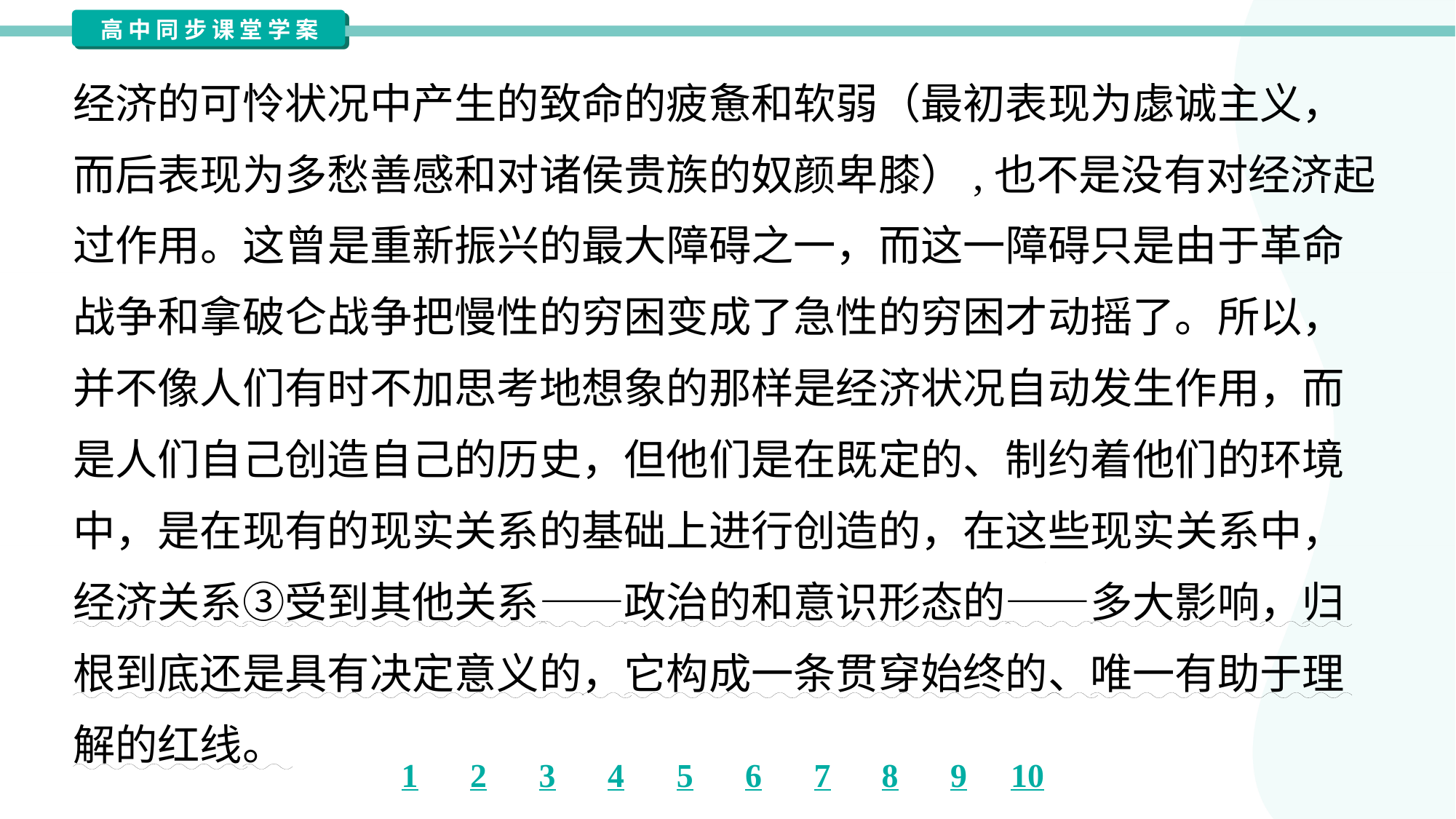

经济的可怜状况中产生的致命的疲惫和软弱（最初表现为虙诚主义，
而后表现为多愁善感和对诸侯贵族的奴颜卑膝）,也不是没有对经济起
过作用。这曾是重新振兴的最大障碍之一，而这一障碍只是由于革命
战争和拿破仑战争把慢性的穷困变成了急性的穷困才动摇了。所以，
并不像人们有时不加思考地想象的那样是经济状况自动发生作用，而
是人们自己创造自己的历史，但他们是在既定的、制约着他们的环境
中，是在现有的现实关系的基础上进行创造的，在这些现实关系中，
经济关系③受到其他关系——政治的和意识形态的——多大影响，归
根到底还是具有决定意义的，它构成一条贯穿始终的、唯一有助于理
解的红线。